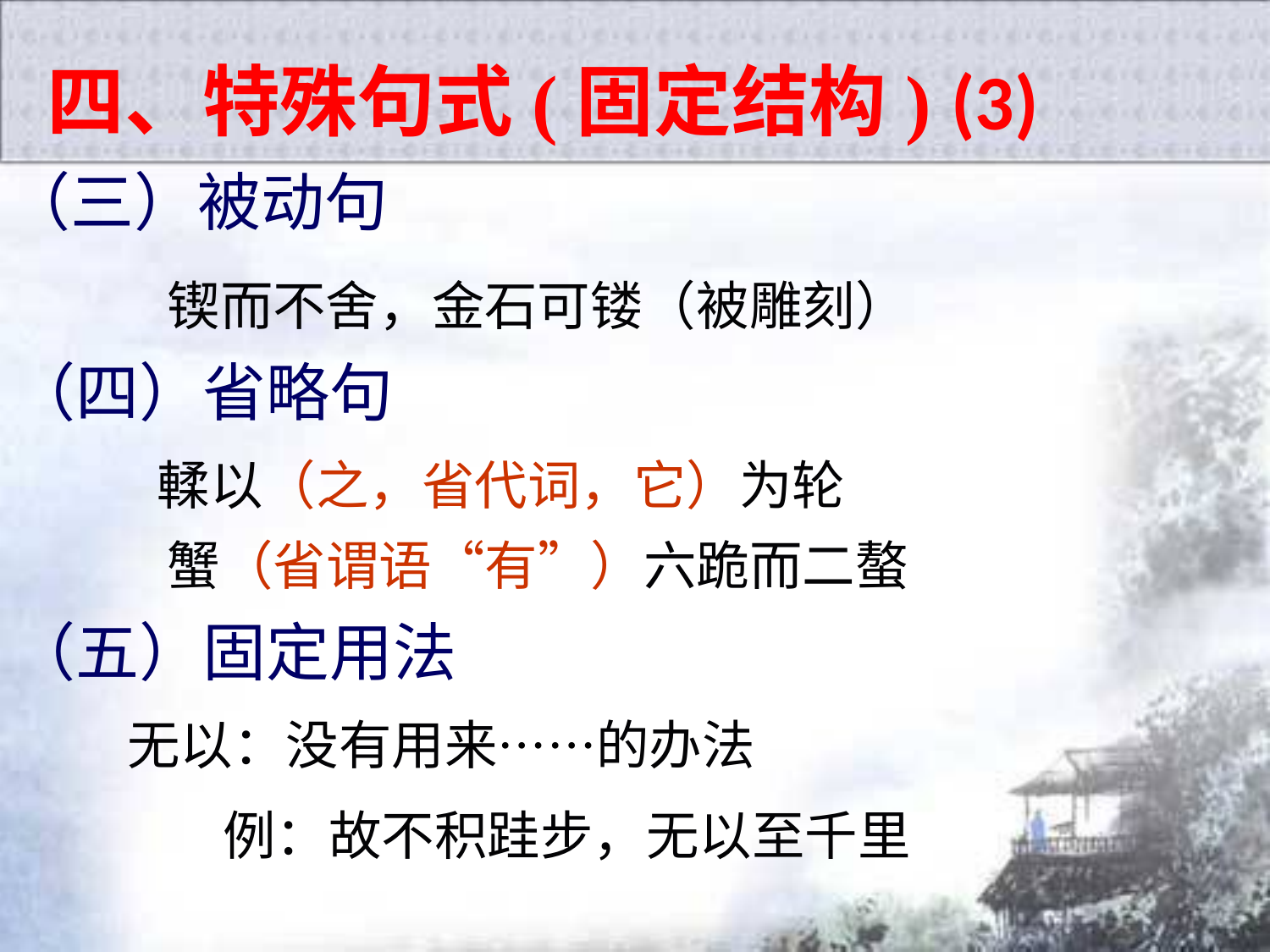

四、特殊句式(固定结构) (3)
（三）被动句
锲而不舍，金石可镂（被雕刻）
（四）省略句
輮以（之，省代词，它）为轮
蟹（省谓语“有”）六跪而二螯
（五）固定用法
无以：没有用来……的办法
       例：故不积跬步，无以至千里